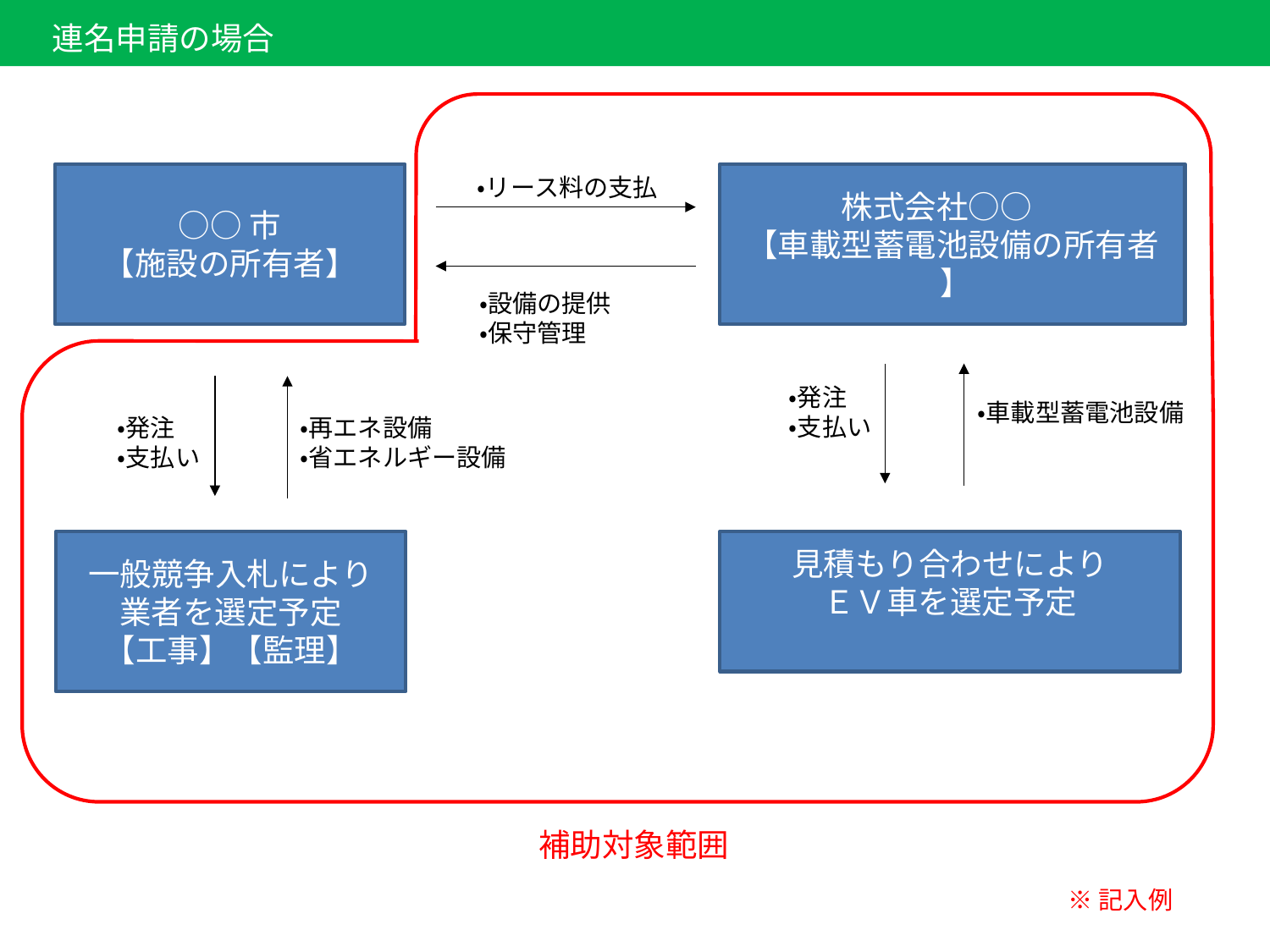

連名申請の場合

○○市
【施設の所有者】
株式会社○○　
【車載型蓄電池設備の所有者 】
・リース料の支払
・設備の提供
・保守管理
・発注
・支払い
・車載型蓄電池設備
・発注
・支払い
・再エネ設備
・省エネルギー設備
一般競争入札により
業者を選定予定
【工事】【監理】
見積もり合わせにより
ＥＶ車を選定予定
補助対象範囲
※記入例